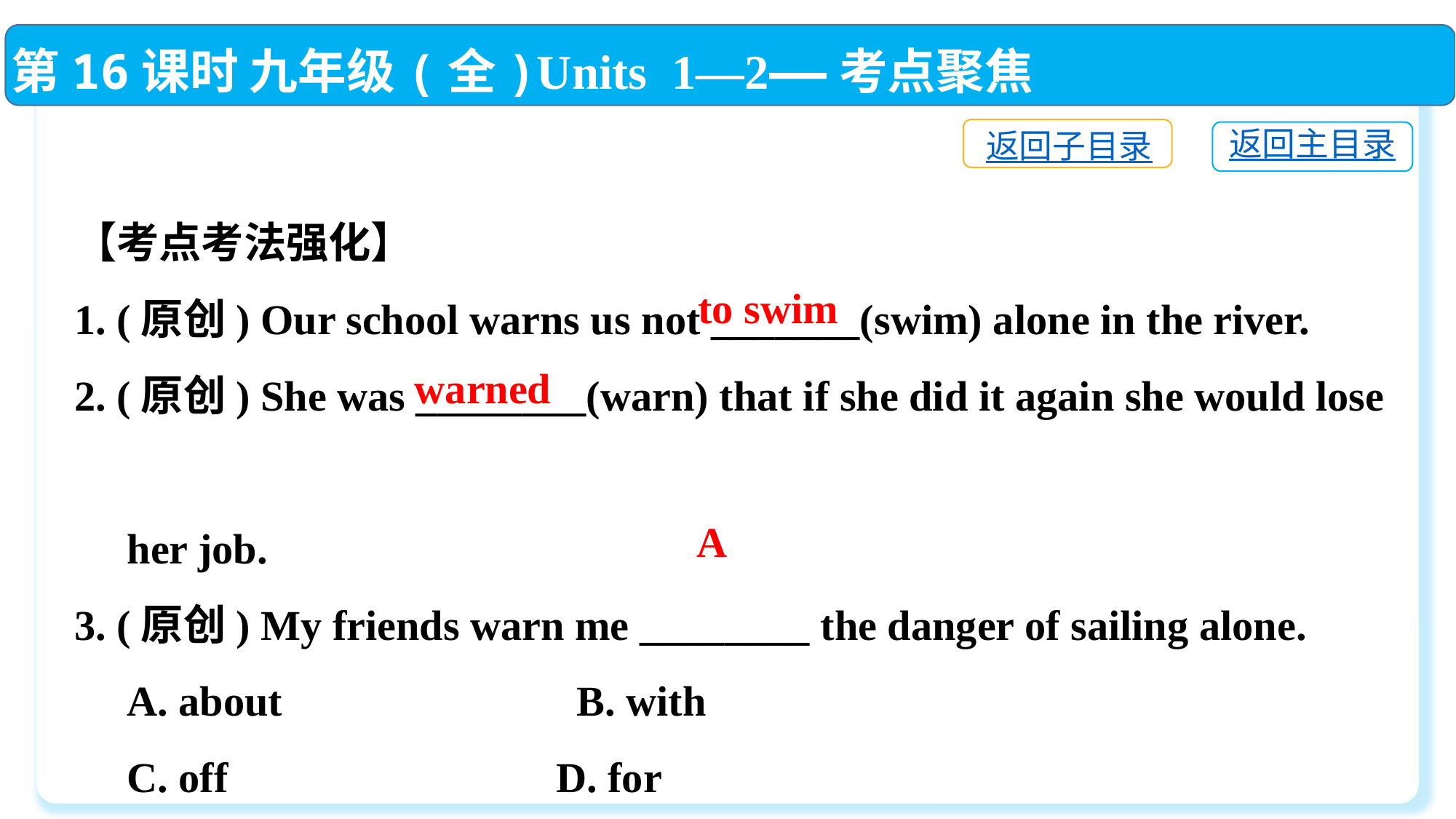

第16课时 九年级(全)Units  1—2——考点聚焦

返回子目录
返回主目录
【考点考法强化】
1. (原创) Our school warns us not _______(swim) alone in the river.
2. (原创) She was ________(warn) that if she did it again she would lose
     her job.
3. (原创) My friends warn me ________ the danger of sailing alone.
     A. about　　　　　　  B. with
     C. off	                         D. for

to swim
warned
A